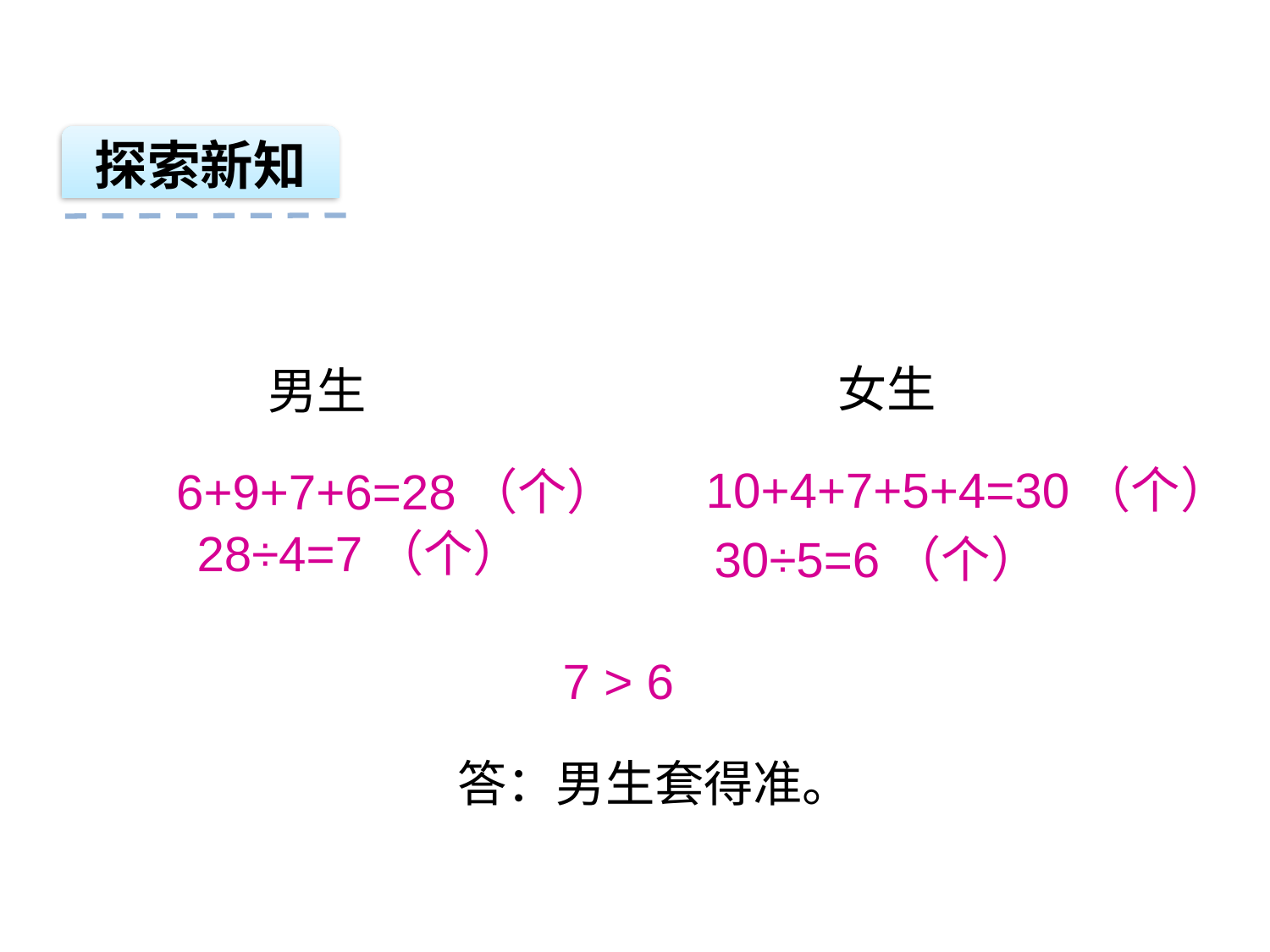

探索新知
女生
男生
10+4+7+5+4=30（个）
6+9+7+6=28（个）
28÷4=7（个）
30÷5=6（个）
7 > 6
答：男生套得准。